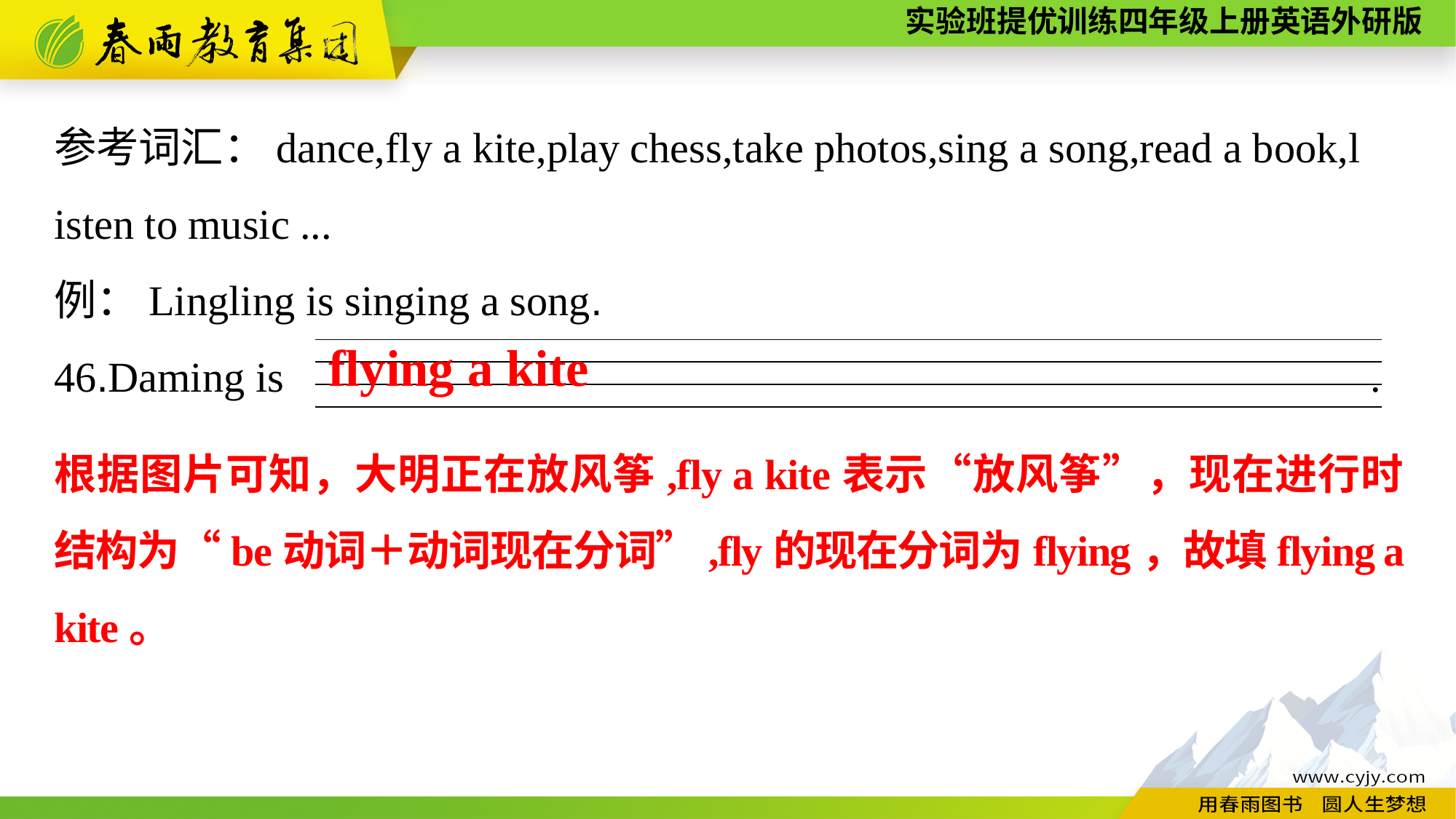

参考词汇：dance,fly a kite,play chess,take photos,sing a song,read a book,l
isten to music ...
例：Lingling is singing a song.
46.Daming is                                                                                                       .

flying a kite
|  |
| --- |
|  |
|  |
根据图片可知，大明正在放风筝,fly a kite表示“放风筝”，现在进行时结构为“be动词＋动词现在分词”,fly的现在分词为flying，故填flying a kite。